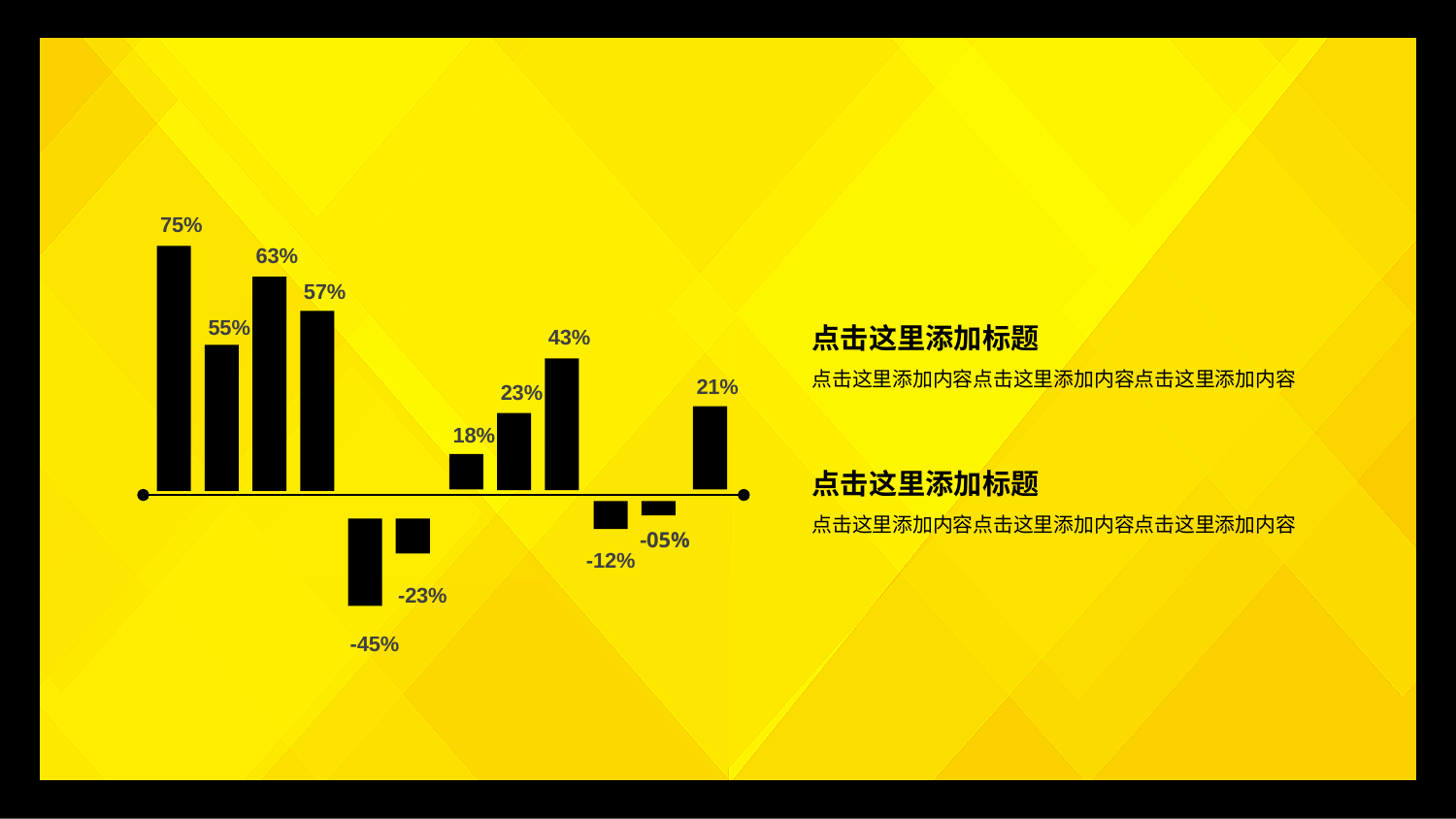

75%
63%

57%

点击这里添加标题
点击这里添加内容点击这里添加内容点击这里添加内容
55%

43%

21%
23%

18%
点击这里添加标题
点击这里添加内容点击这里添加内容点击这里添加内容

-05%
-12%
-23%
-45%